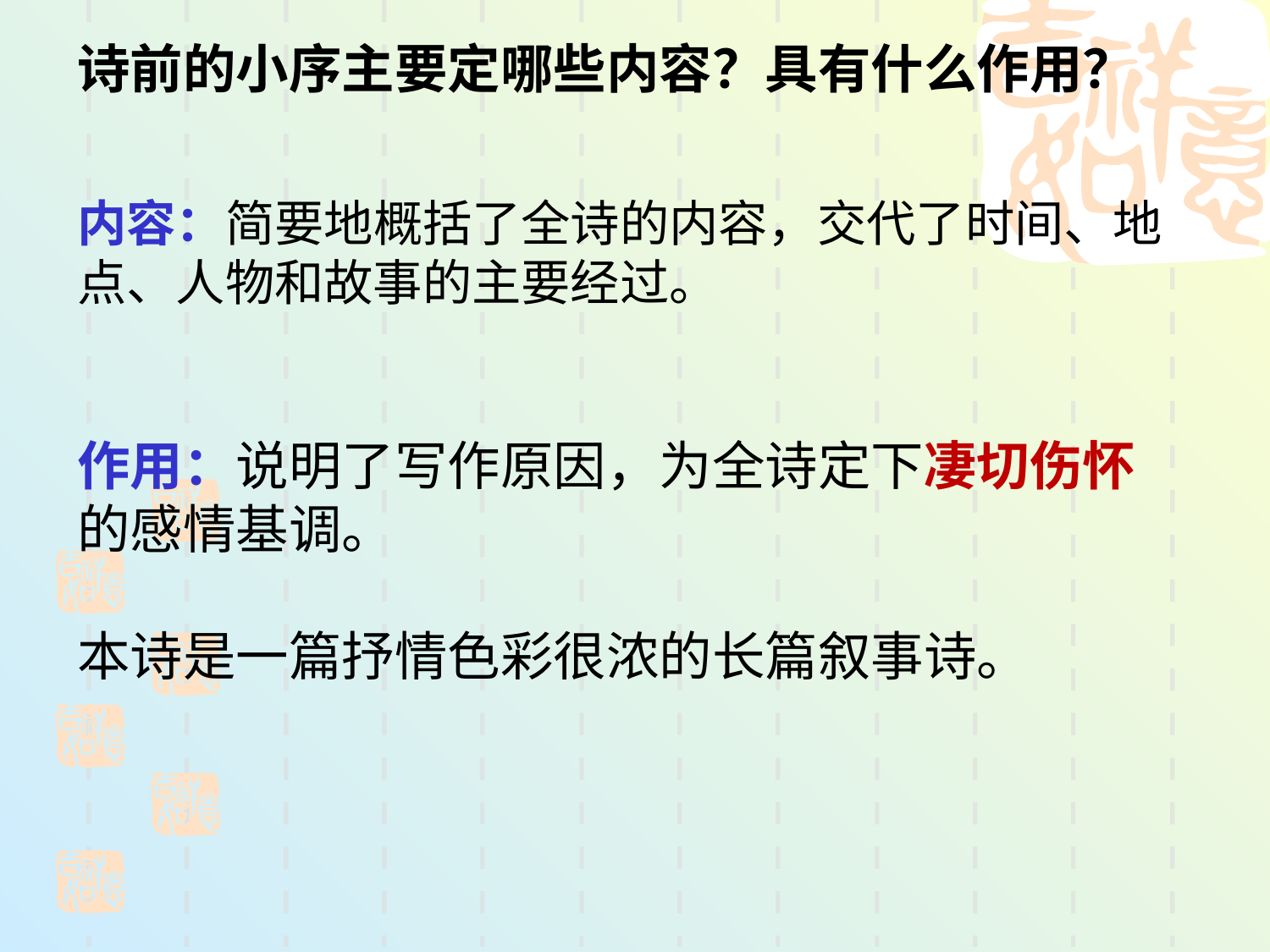

诗前的小序主要定哪些内容？具有什么作用？
内容：简要地概括了全诗的内容，交代了时间、地点、人物和故事的主要经过。
作用：说明了写作原因，为全诗定下凄切伤怀的感情基调。

本诗是一篇抒情色彩很浓的长篇叙事诗。